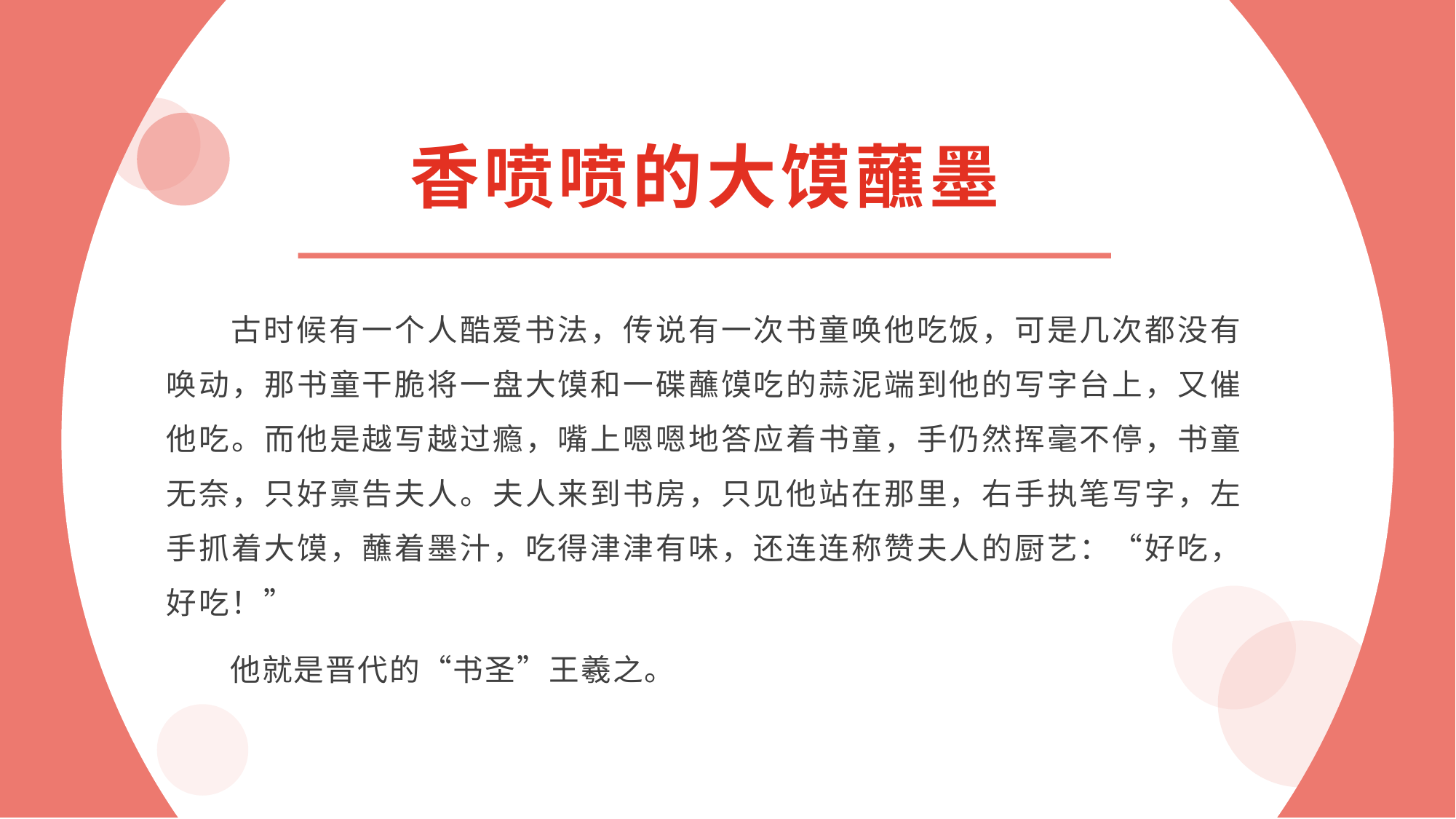

香喷喷的大馍蘸墨

古时候有一个人酷爱书法，传说有一次书童唤他吃饭，可是几次都没有唤动，那书童干脆将一盘大馍和一碟蘸馍吃的蒜泥端到他的写字台上，又催他吃。而他是越写越过瘾，嘴上嗯嗯地答应着书童，手仍然挥毫不停，书童无奈，只好禀告夫人。夫人来到书房，只见他站在那里，右手执笔写字，左手抓着大馍，蘸着墨汁，吃得津津有味，还连连称赞夫人的厨艺：“好吃，好吃！”
他就是晋代的“书圣”王羲之。